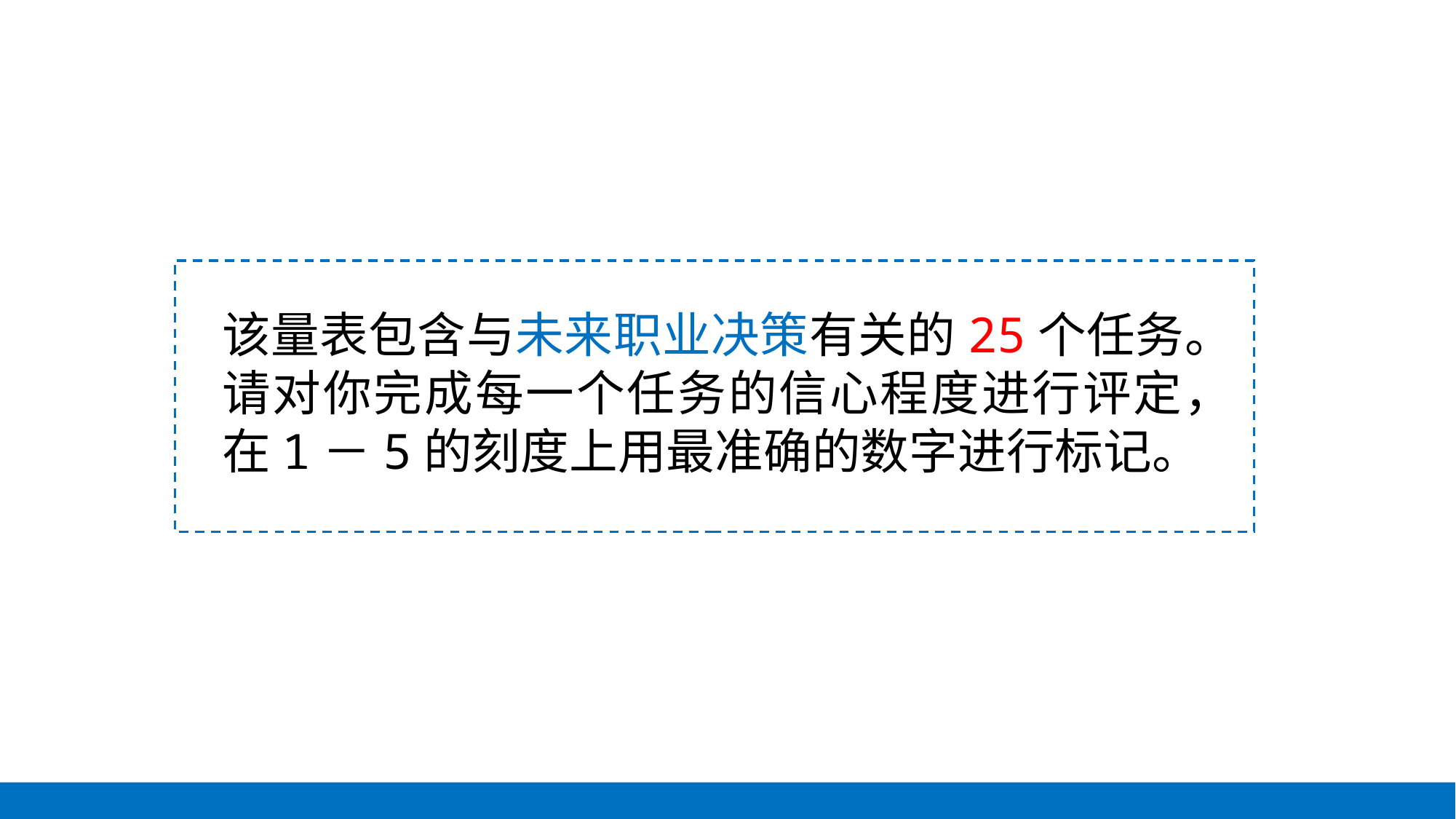

该量表包含与未来职业决策有关的25个任务。请对你完成每一个任务的信心程度进行评定，在1－5的刻度上用最准确的数字进行标记。